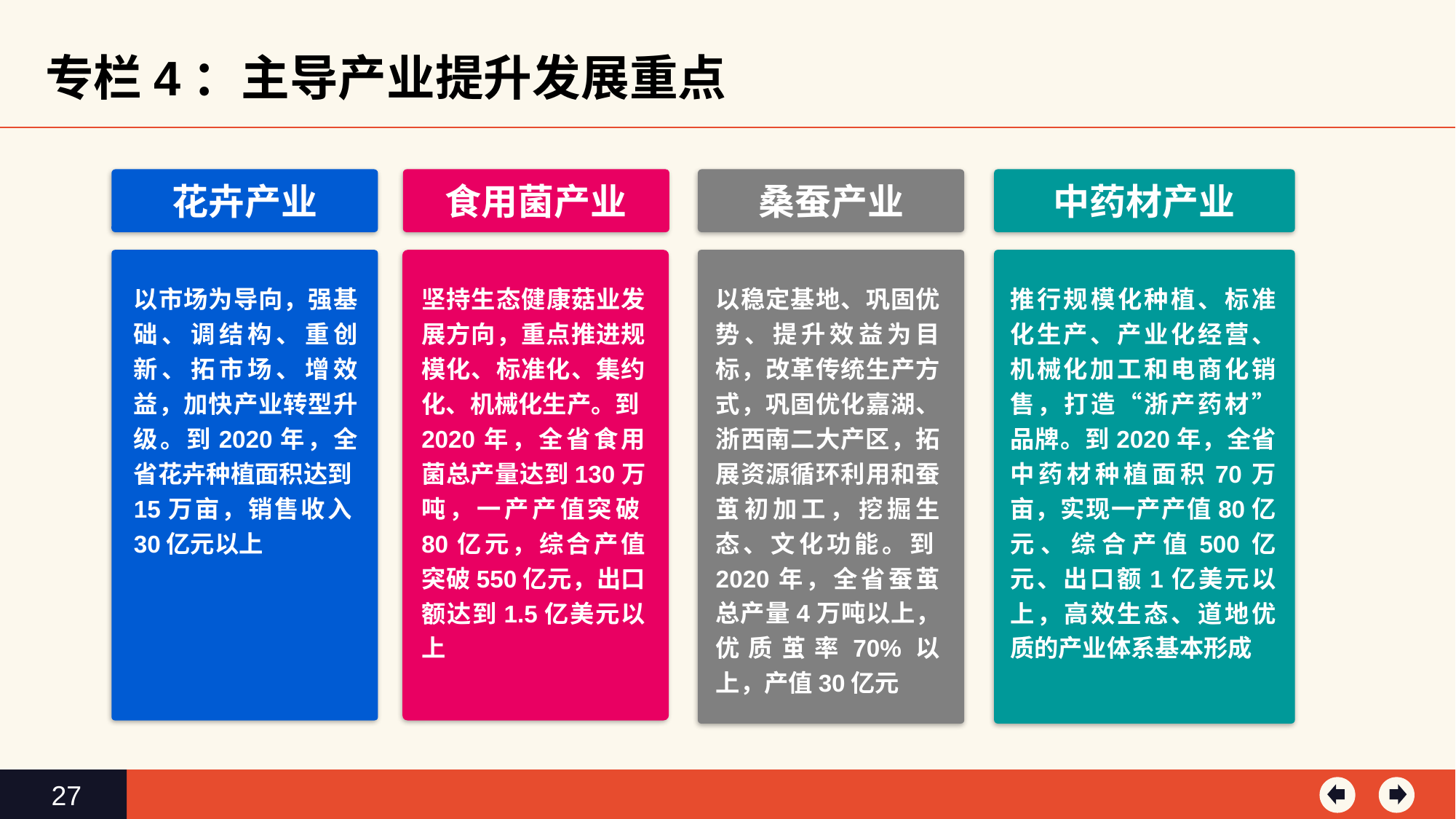

专栏4：主导产业提升发展重点
花卉产业
食用菌产业
桑蚕产业
中药材产业

以市场为导向，强基础、调结构、重创新、拓市场、增效益，加快产业转型升级。到2020年，全省花卉种植面积达到15万亩，销售收入30亿元以上
坚持生态健康菇业发展方向，重点推进规模化、标准化、集约化、机械化生产。到2020年，全省食用菌总产量达到130万吨，一产产值突破80亿元，综合产值突破550亿元，出口额达到1.5亿美元以上
以稳定基地、巩固优势、提升效益为目标，改革传统生产方式，巩固优化嘉湖、浙西南二大产区，拓展资源循环利用和蚕茧初加工，挖掘生态、文化功能。到2020年，全省蚕茧总产量4万吨以上，优质茧率70%以上，产值30亿元
推行规模化种植、标准化生产、产业化经营、机械化加工和电商化销售，打造“浙产药材”品牌。到2020年，全省中药材种植面积70万亩，实现一产产值80亿元、综合产值500亿元、出口额1亿美元以上，高效生态、道地优质的产业体系基本形成
27